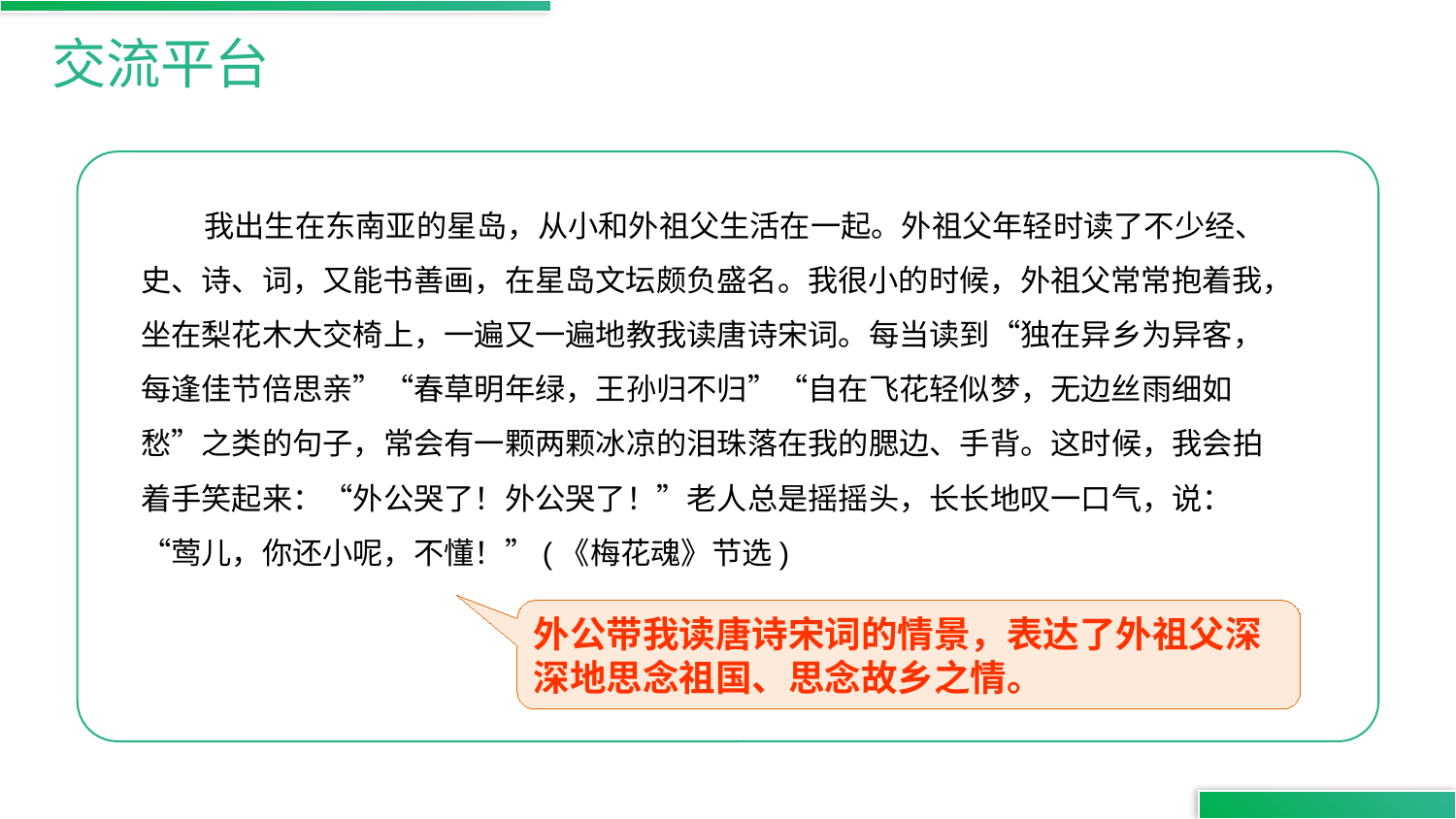

交流平台
  我出生在东南亚的星岛，从小和外祖父生活在一起。外祖父年轻时读了不少经、史、诗、词，又能书善画，在星岛文坛颇负盛名。我很小的时候，外祖父常常抱着我，坐在梨花木大交椅上，一遍又一遍地教我读唐诗宋词。每当读到“独在异乡为异客，每逢佳节倍思亲”“春草明年绿，王孙归不归”“自在飞花轻似梦，无边丝雨细如愁”之类的句子，常会有一颗两颗冰凉的泪珠落在我的腮边、手背。这时候，我会拍着手笑起来：“外公哭了！外公哭了！”老人总是摇摇头，长长地叹一口气，说：“莺儿，你还小呢，不懂！”(《梅花魂》节选)
外公带我读唐诗宋词的情景，表达了外祖父深深地思念祖国、思念故乡之情。